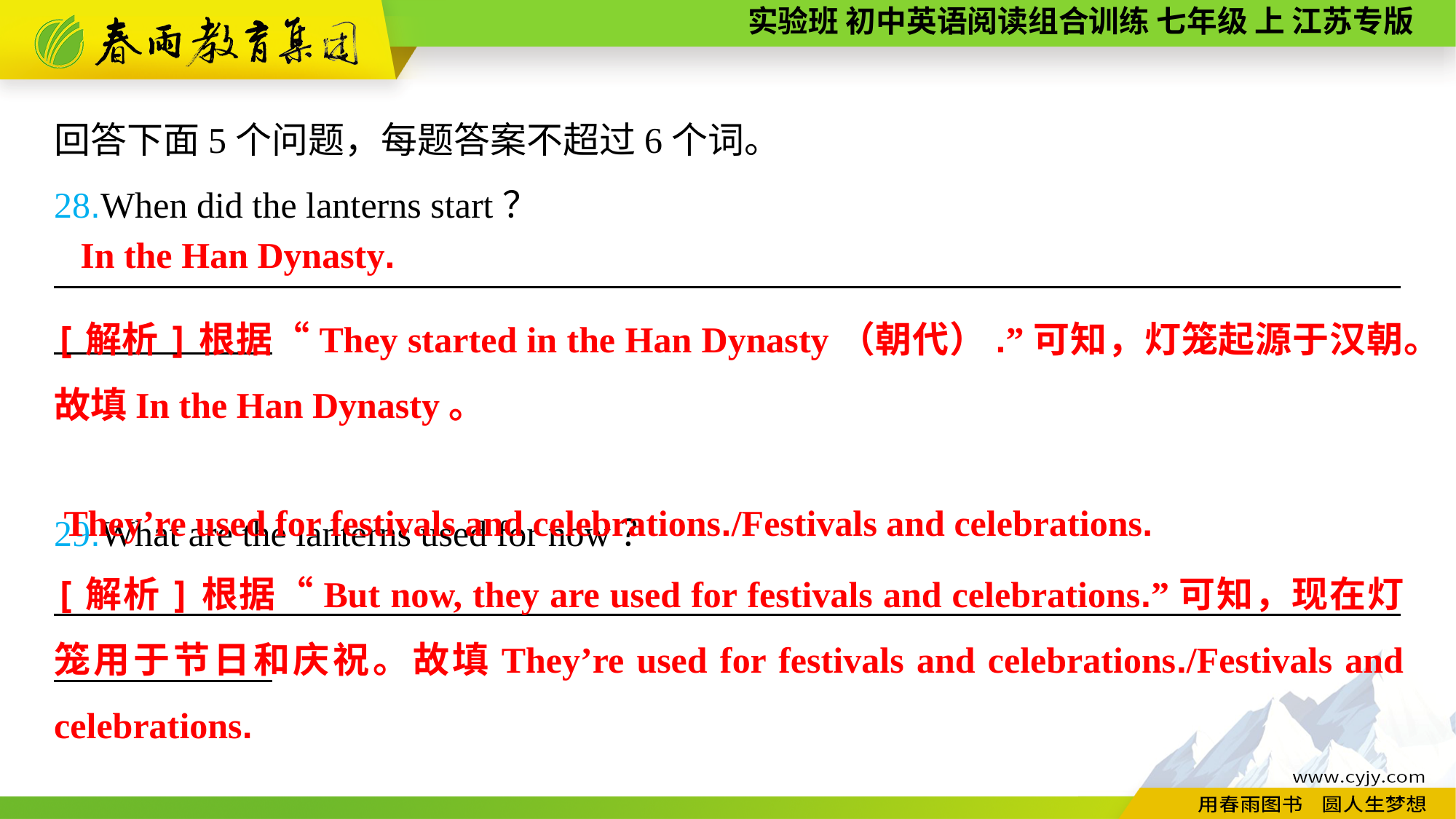

回答下面5个问题，每题答案不超过6个词。
28.When did the lanterns start？
__________________________________________________________________________

29.What are the lanterns used for now？
__________________________________________________________________________
In the Han Dynasty.
[解析]根据“They started in the Han Dynasty（朝代）.”可知，灯笼起源于汉朝。故填In the Han Dynasty。
They’re used for festivals and celebrations./Festivals and celebrations.
[解析]根据“But now, they are used for festivals and celebrations.”可知，现在灯笼用于节日和庆祝。故填They’re used for festivals and celebrations./Festivals and celebrations.